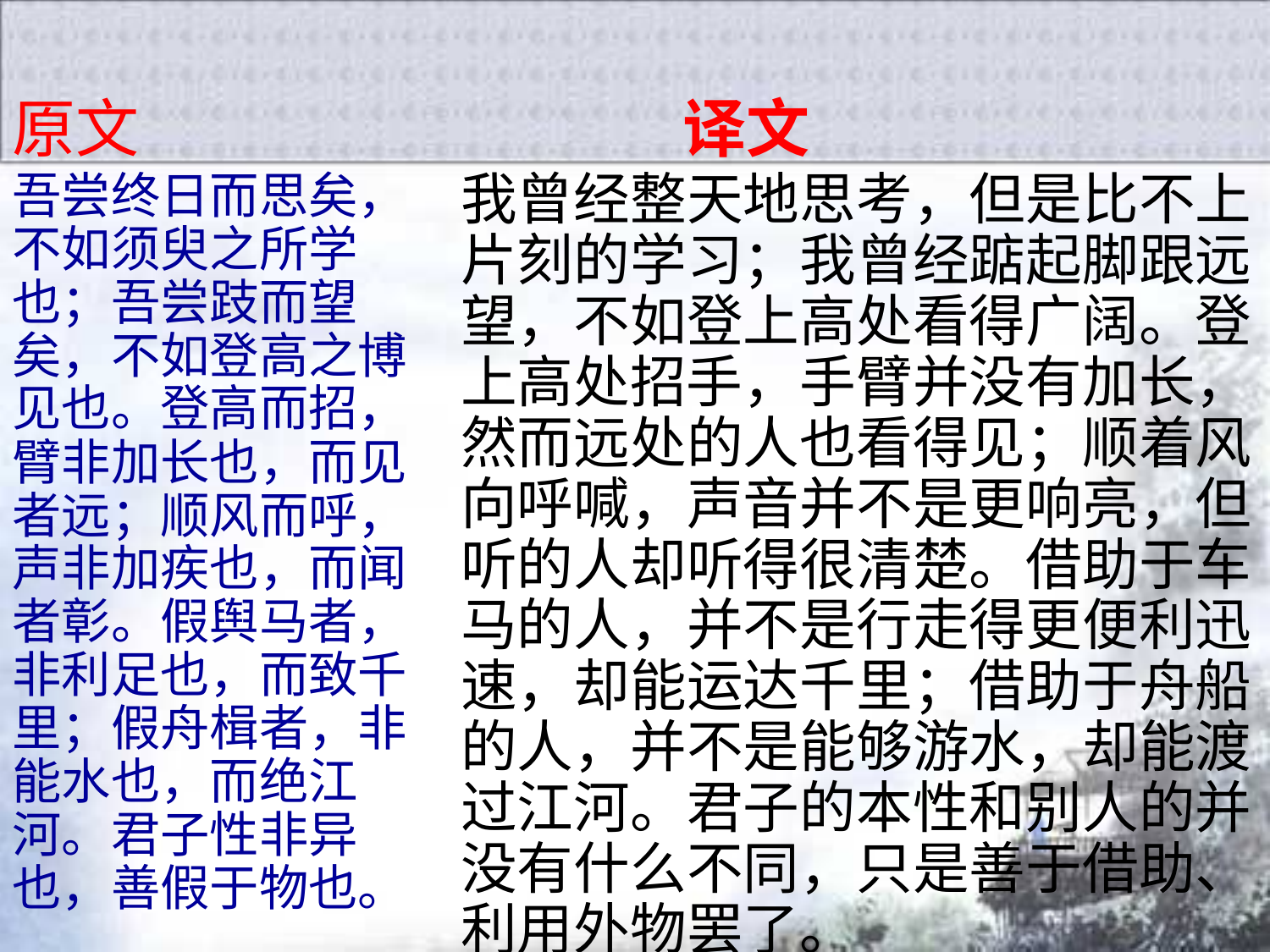

原文
译文
吾尝终日而思矣，不如须臾之所学也；吾尝跂而望矣，不如登高之博见也。登高而招，臂非加长也，而见者远；顺风而呼，声非加疾也，而闻者彰。假舆马者，非利足也，而致千里；假舟楫者，非能水也，而绝江河。君子性非异也，善假于物也。
我曾经整天地思考，但是比不上片刻的学习；我曾经踮起脚跟远望，不如登上高处看得广阔。登上高处招手，手臂并没有加长，然而远处的人也看得见；顺着风向呼喊，声音并不是更响亮，但听的人却听得很清楚。借助于车马的人，并不是行走得更便利迅速，却能运达千里；借助于舟船的人，并不是能够游水，却能渡过江河。君子的本性和别人的并没有什么不同，只是善于借助、利用外物罢了。